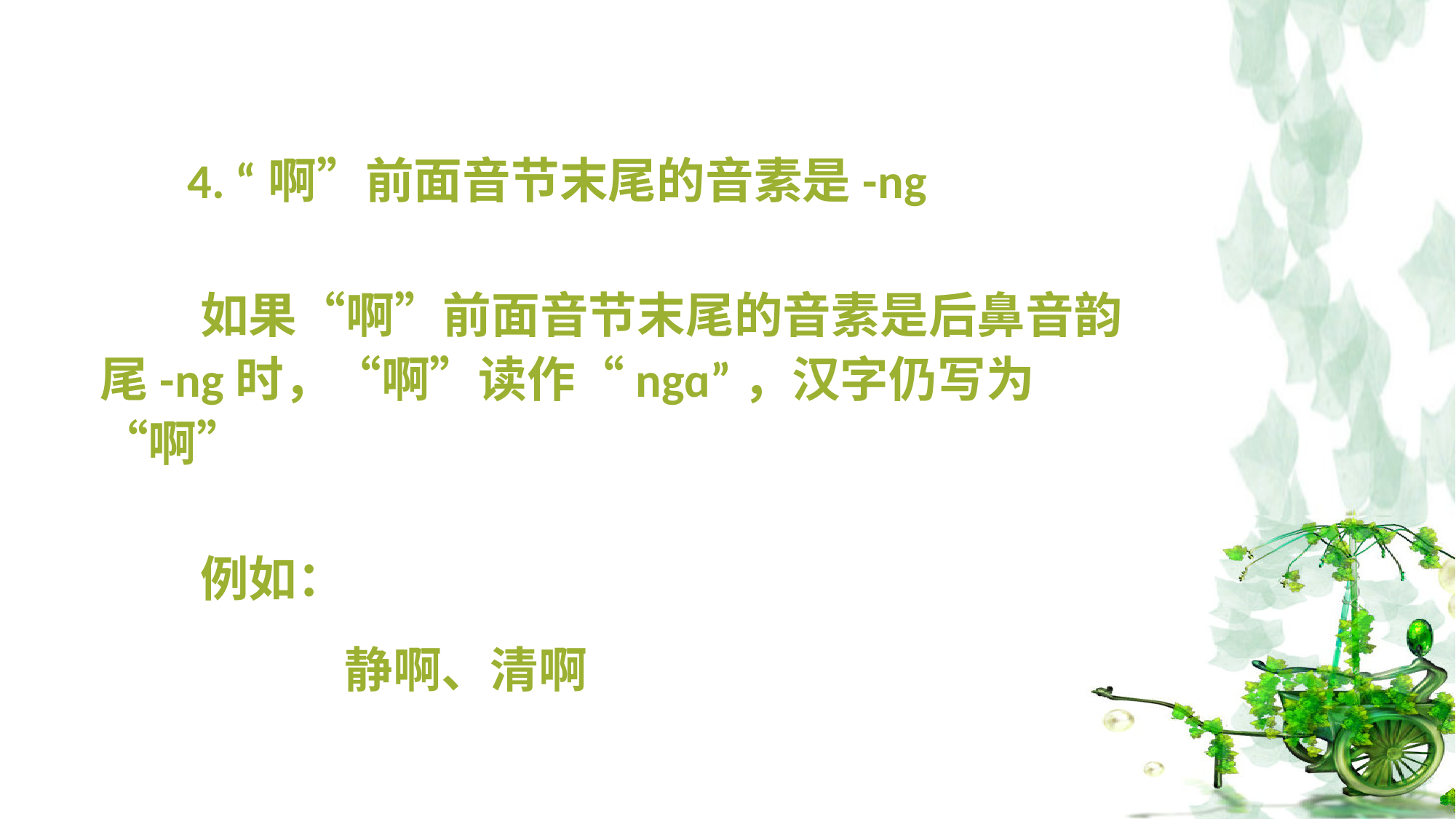

4. “啊”前面音节末尾的音素是-ng

        如果“啊”前面音节末尾的音素是后鼻音韵尾-ng时，“啊”读作“ngɑ”，汉字仍写为“啊”

        例如：
                     静啊、清啊